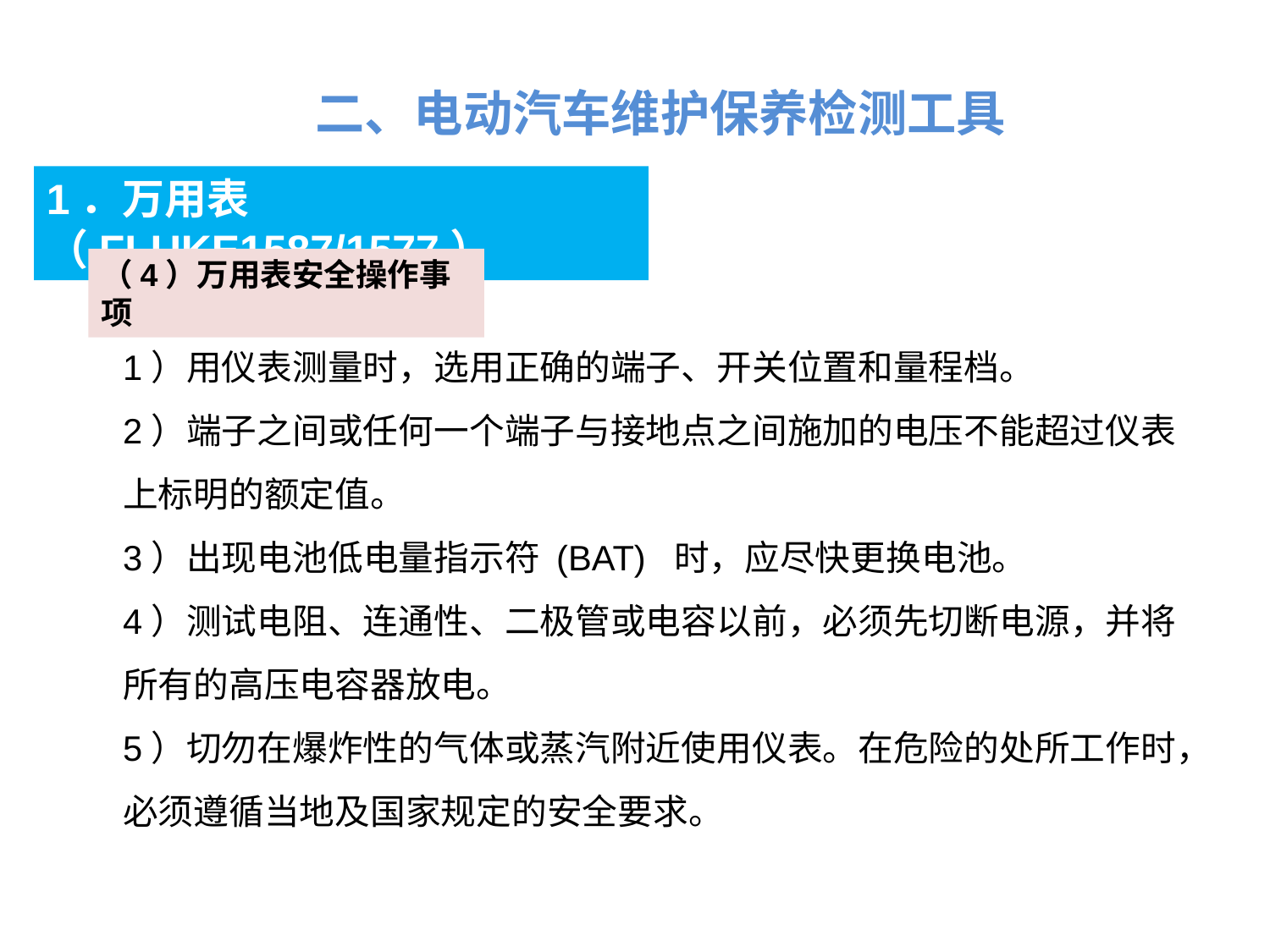

二、电动汽车维护保养检测工具
1．万用表（FLUKE1587/1577）
（4）万用表安全操作事项
1）用仪表测量时，选用正确的端子、开关位置和量程档。
2）端子之间或任何一个端子与接地点之间施加的电压不能超过仪表上标明的额定值。
3）出现电池低电量指示符 (BAT)  时，应尽快更换电池。
4）测试电阻、连通性、二极管或电容以前，必须先切断电源，并将所有的高压电容器放电。
5）切勿在爆炸性的气体或蒸汽附近使用仪表。在危险的处所工作时，必须遵循当地及国家规定的安全要求。